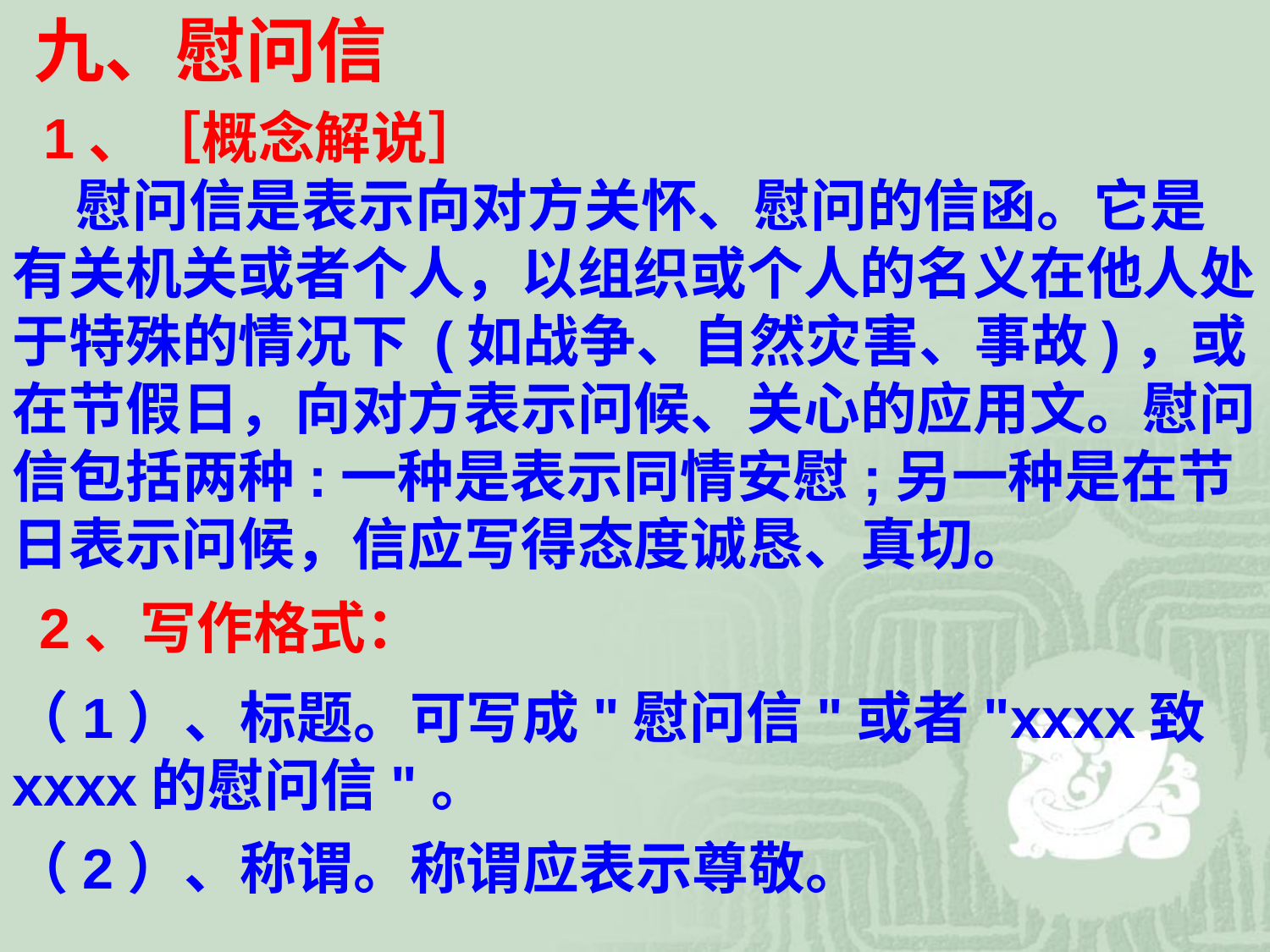

九、慰问信
  1、［概念解说］
　　慰问信是表示向对方关怀、慰问的信函。它是有关机关或者个人，以组织或个人的名义在他人处于特殊的情况下 (如战争、自然灾害、事故)，或在节假日，向对方表示问候、关心的应用文。慰问信包括两种:一种是表示同情安慰;另一种是在节日表示问候，信应写得态度诚恳、真切。
   2、写作格式：
（1）、标题。可写成"慰问信"或者"xxxx致xxxx的慰问信"。
（2）、称谓。称谓应表示尊敬。